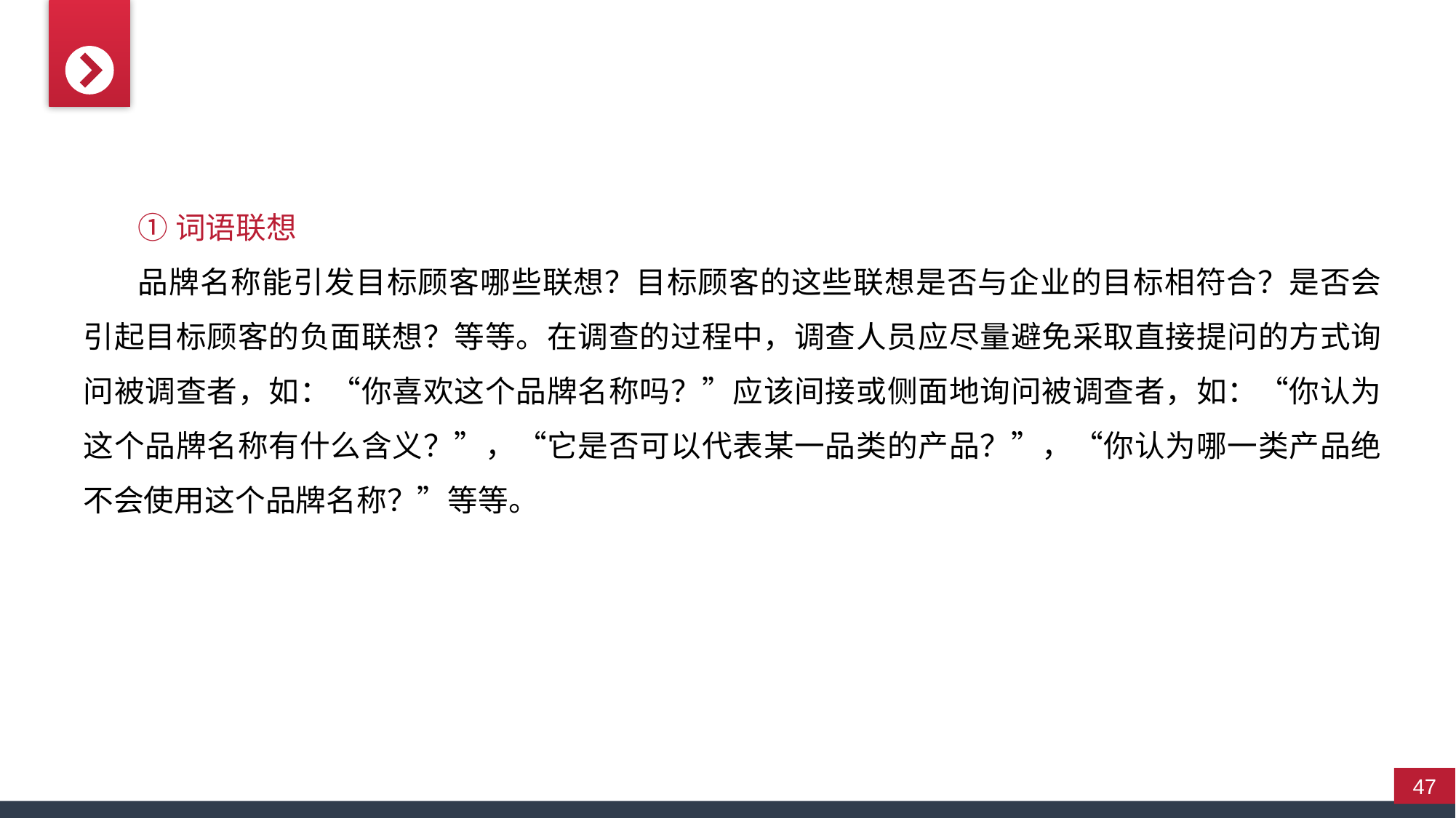

①词语联想
品牌名称能引发目标顾客哪些联想？目标顾客的这些联想是否与企业的目标相符合？是否会引起目标顾客的负面联想？等等。在调查的过程中，调查人员应尽量避免采取直接提问的方式询问被调查者，如：“你喜欢这个品牌名称吗？”应该间接或侧面地询问被调查者，如：“你认为这个品牌名称有什么含义？”，“它是否可以代表某一品类的产品？”，“你认为哪一类产品绝不会使用这个品牌名称？”等等。